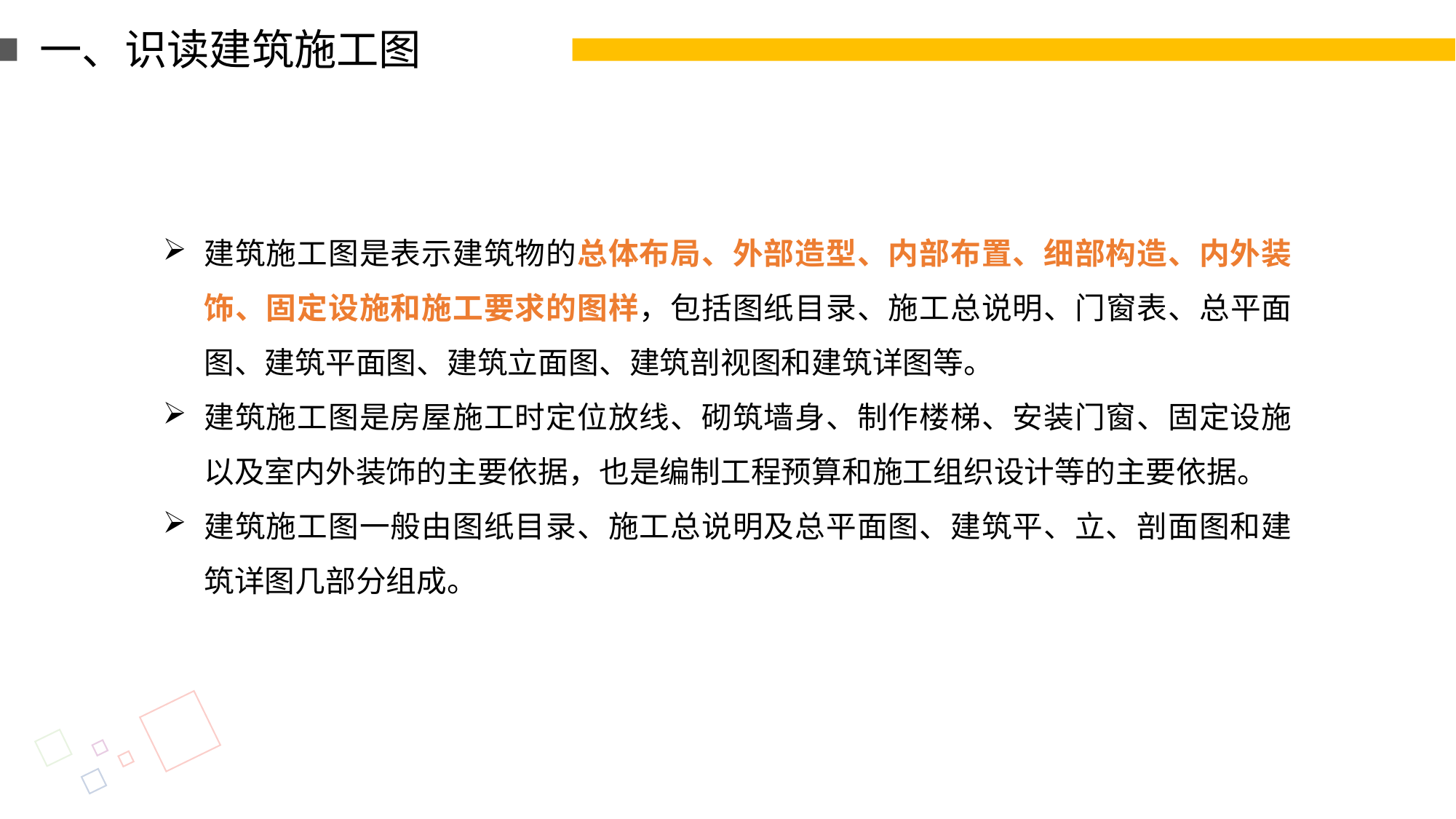

一、识读建筑施工图
建筑施工图是表示建筑物的总体布局、外部造型、内部布置、细部构造、内外装饰、固定设施和施工要求的图样，包括图纸目录、施工总说明、门窗表、总平面图、建筑平面图、建筑立面图、建筑剖视图和建筑详图等。
建筑施工图是房屋施工时定位放线、砌筑墙身、制作楼梯、安装门窗、固定设施以及室内外装饰的主要依据，也是编制工程预算和施工组织设计等的主要依据。
建筑施工图一般由图纸目录、施工总说明及总平面图、建筑平、立、剖面图和建筑详图几部分组成。